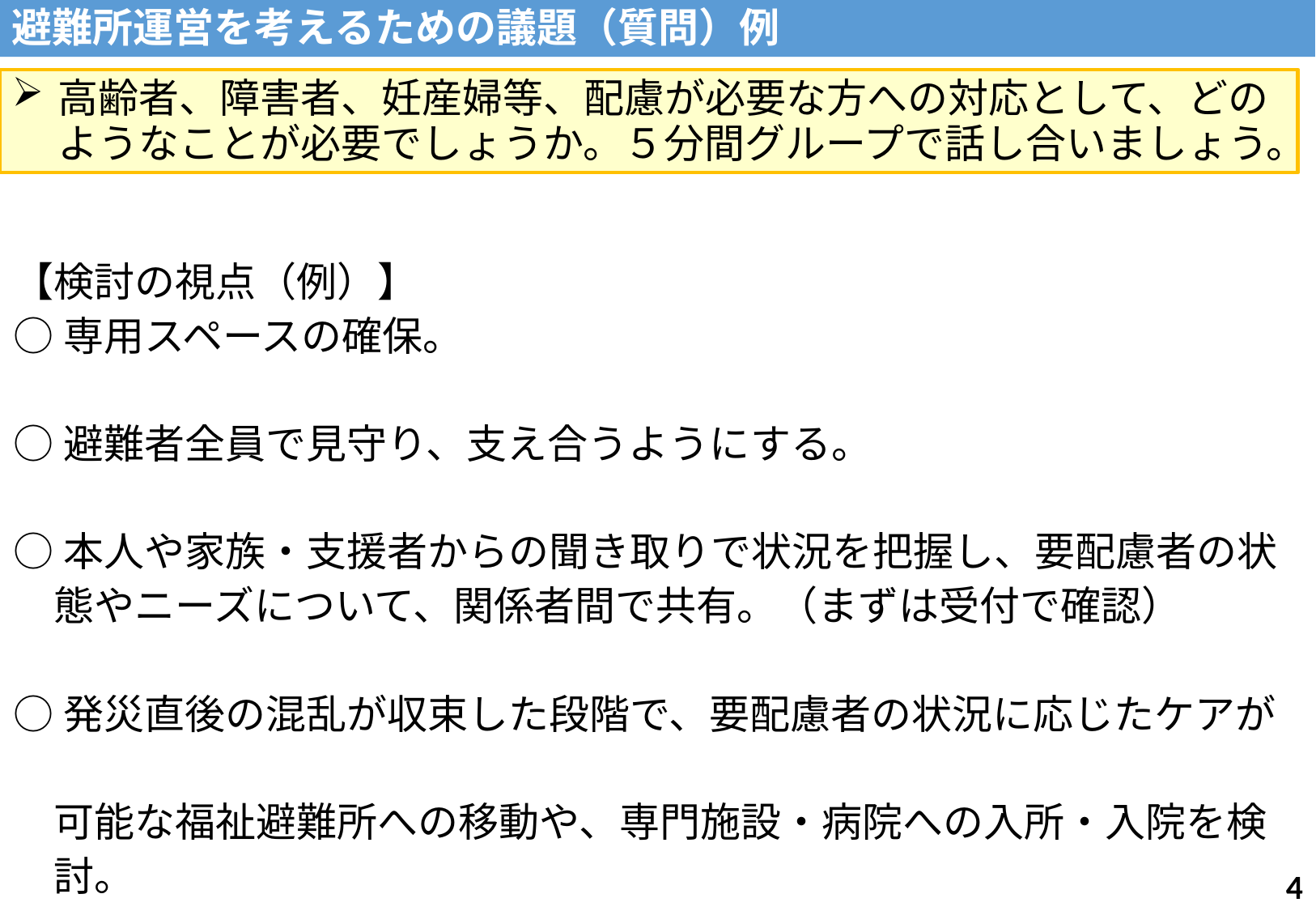

避難所運営を考えるための議題（質問）例

高齢者、障害者、妊産婦等、配慮が必要な方への対応として、どのようなことが必要でしょうか。５分間グループで話し合いましょう。
【検討の視点（例）】
○専用スペースの確保。

○避難者全員で見守り、支え合うようにする。

○本人や家族・支援者からの聞き取りで状況を把握し、要配慮者の状
　態やニーズについて、関係者間で共有。（まずは受付で確認）

○発災直後の混乱が収束した段階で、要配慮者の状況に応じたケアが
　可能な福祉避難所への移動や、専門施設・病院への入所・入院を検
　討。

4